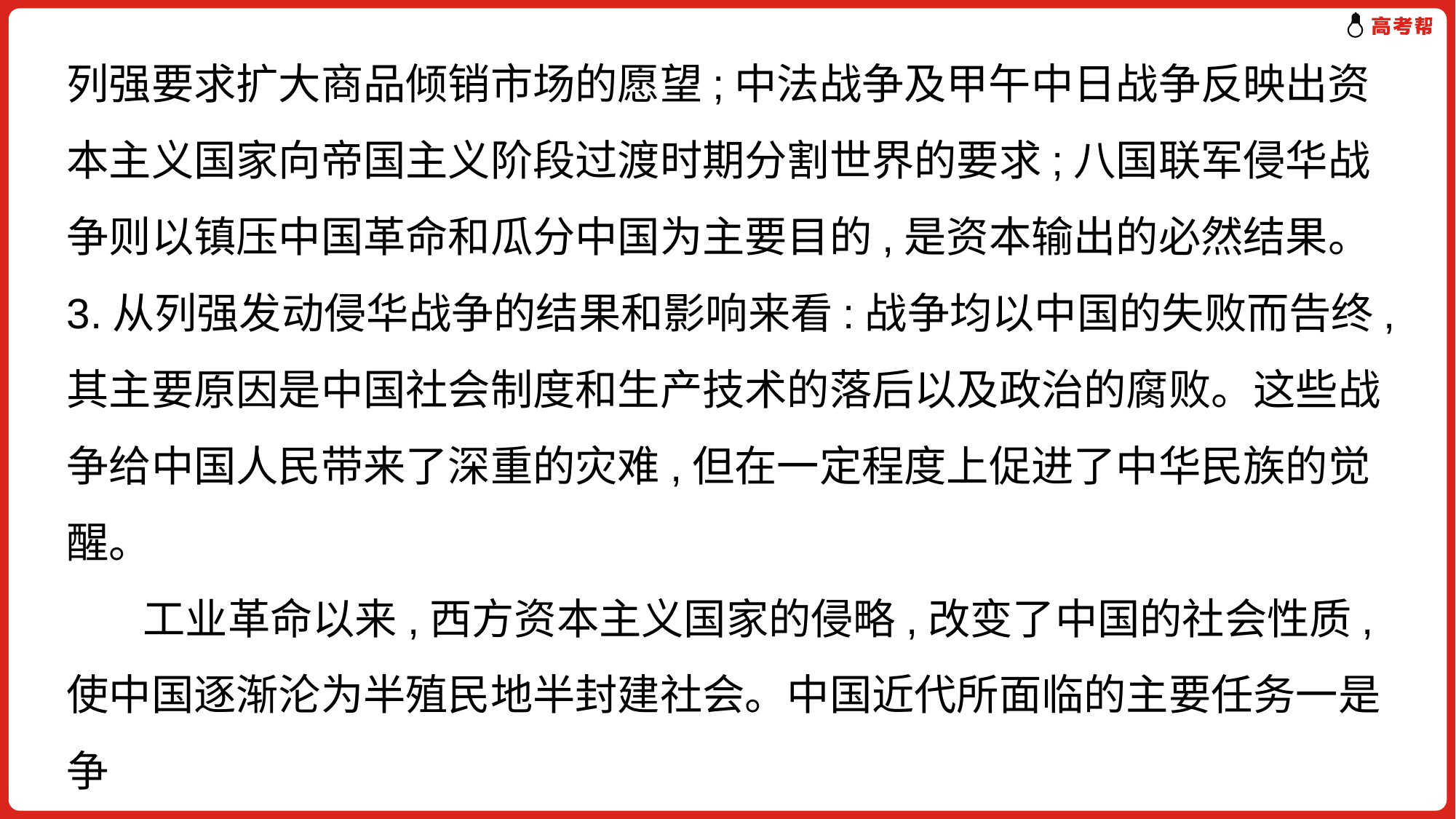

列强要求扩大商品倾销市场的愿望;中法战争及甲午中日战争反映出资本主义国家向帝国主义阶段过渡时期分割世界的要求;八国联军侵华战争则以镇压中国革命和瓜分中国为主要目的,是资本输出的必然结果。
3.从列强发动侵华战争的结果和影响来看:战争均以中国的失败而告终,其主要原因是中国社会制度和生产技术的落后以及政治的腐败。这些战争给中国人民带来了深重的灾难,但在一定程度上促进了中华民族的觉醒。
       工业革命以来,西方资本主义国家的侵略,改变了中国的社会性质,使中国逐渐沦为半殖民地半封建社会。中国近代所面临的主要任务一是争